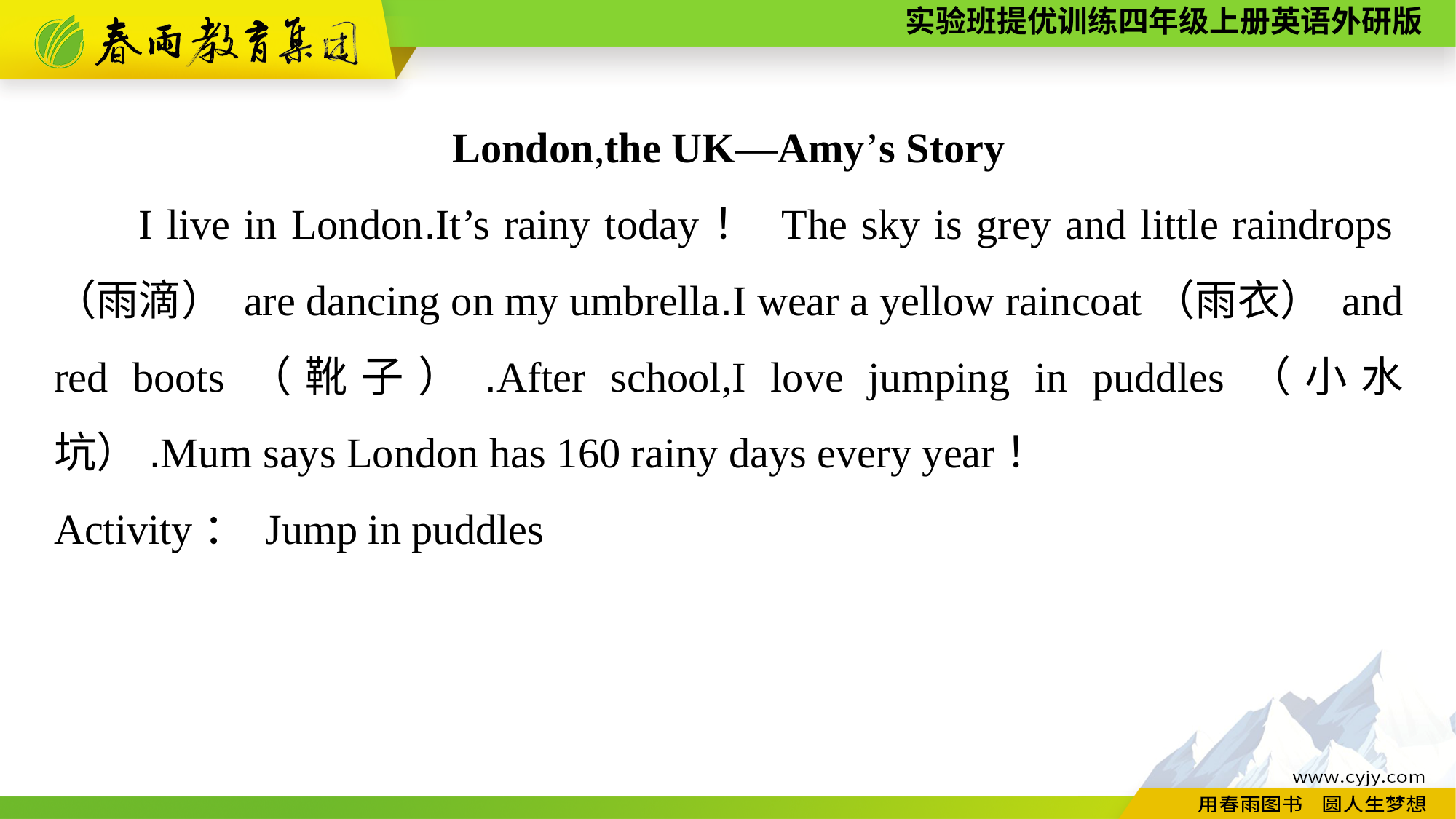

London,the UK—Amy’s Story
I live in London.It’s rainy today！ The sky is grey and little raindrops（雨滴） are dancing on my umbrella.I wear a yellow raincoat（雨衣） and red boots（靴子）.After school,I love jumping in puddles（小水坑）.Mum says London has 160 rainy days every year！
Activity： Jump in puddles